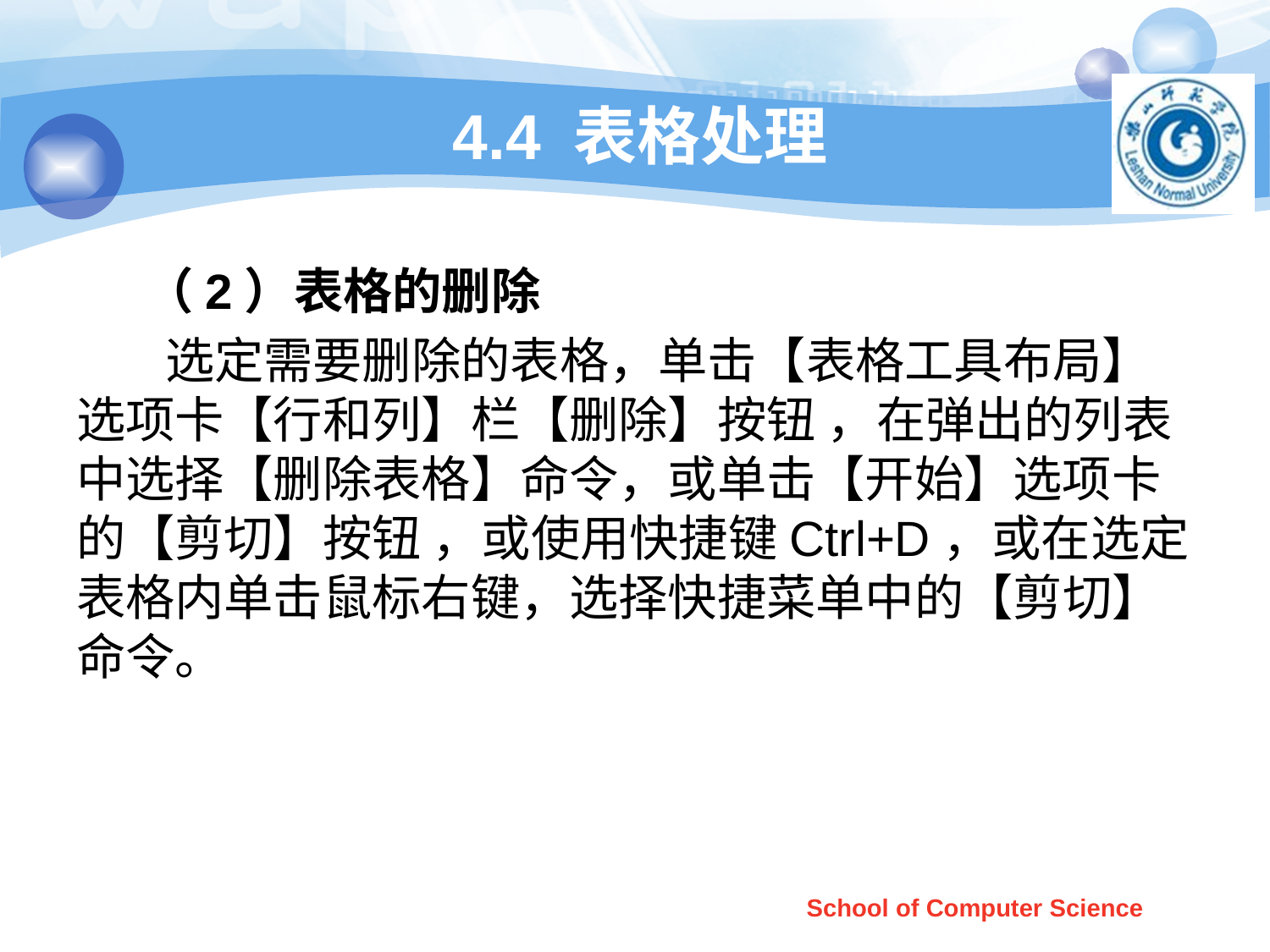

# 4.4 表格处理
     （2）表格的删除
       选定需要删除的表格，单击【表格工具布局】选项卡【行和列】栏【删除】按钮 ，在弹出的列表中选择【删除表格】命令，或单击【开始】选项卡的【剪切】按钮 ，或使用快捷键Ctrl+D，或在选定表格内单击鼠标右键，选择快捷菜单中的【剪切】命令。

School of Computer Science